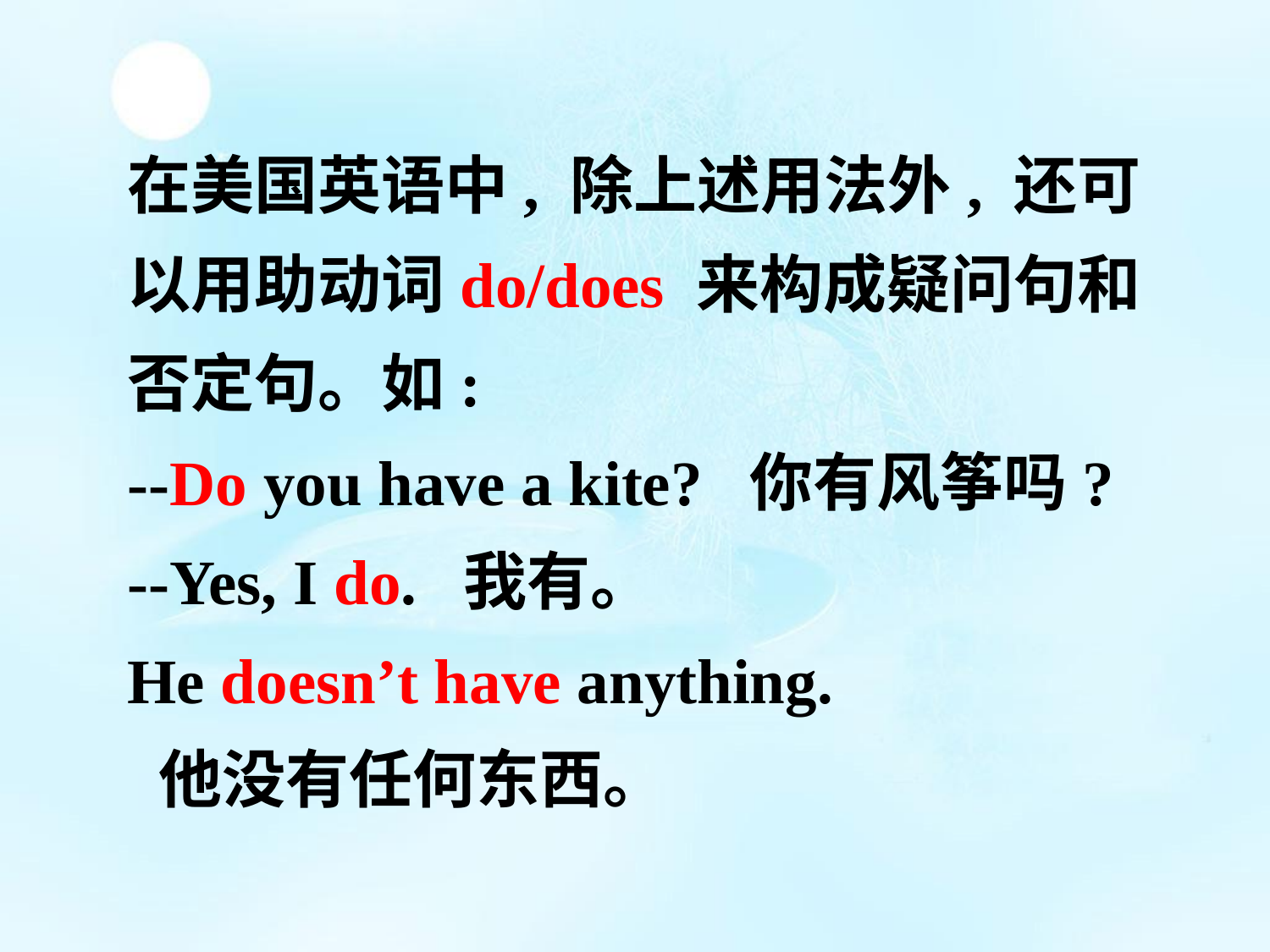

在美国英语中, 除上述用法外, 还可以用助动词do/does 来构成疑问句和否定句。如:
--Do you have a kite?  你有风筝吗?
--Yes, I do.  我有。
He doesn’t have anything.                      他没有任何东西。